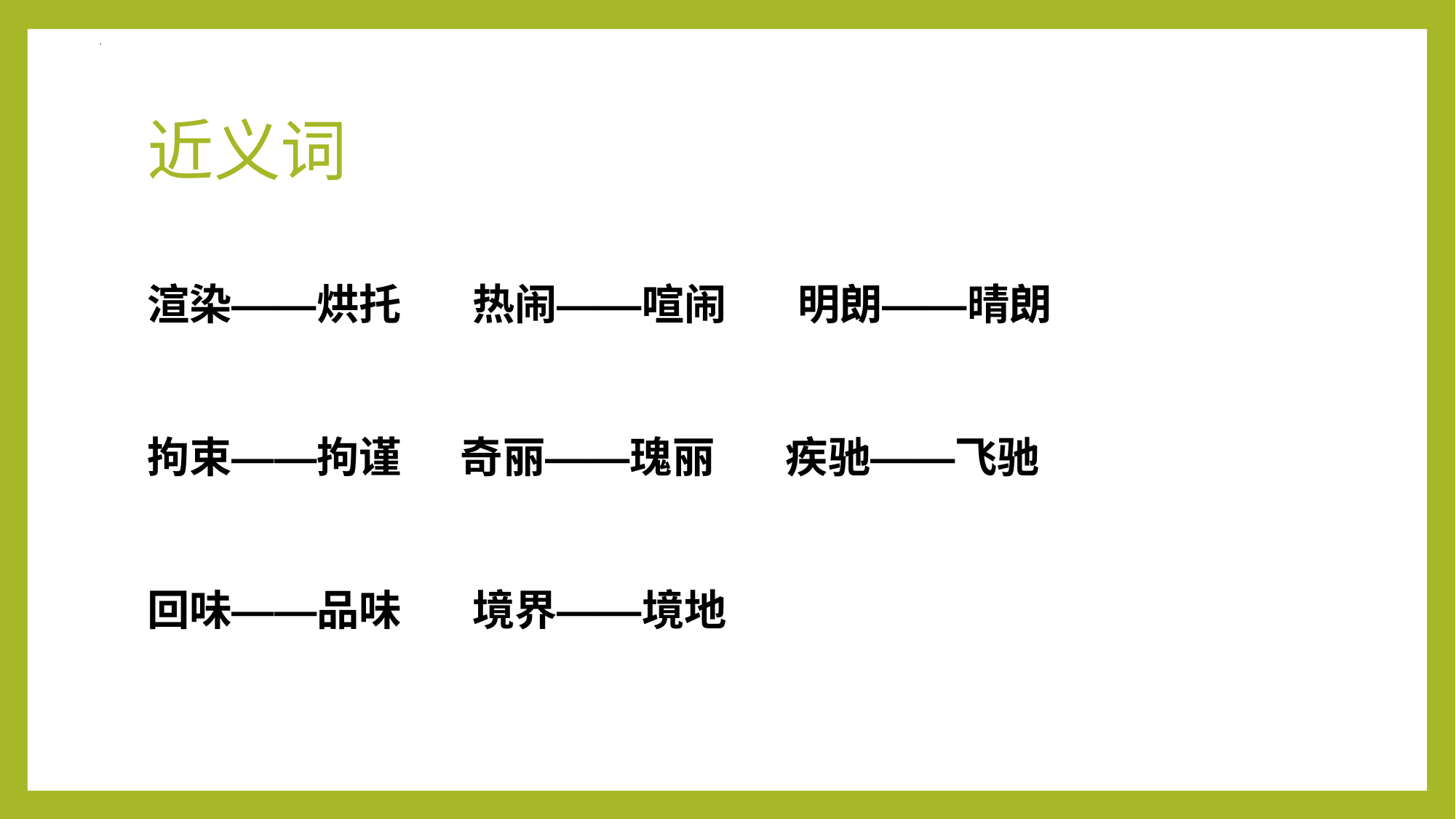

# 近义词
渲染——烘托      热闹——喧闹      明朗——晴朗

拘束——拘谨     奇丽——瑰丽      疾驰——飞驰

回味——品味      境界——境地